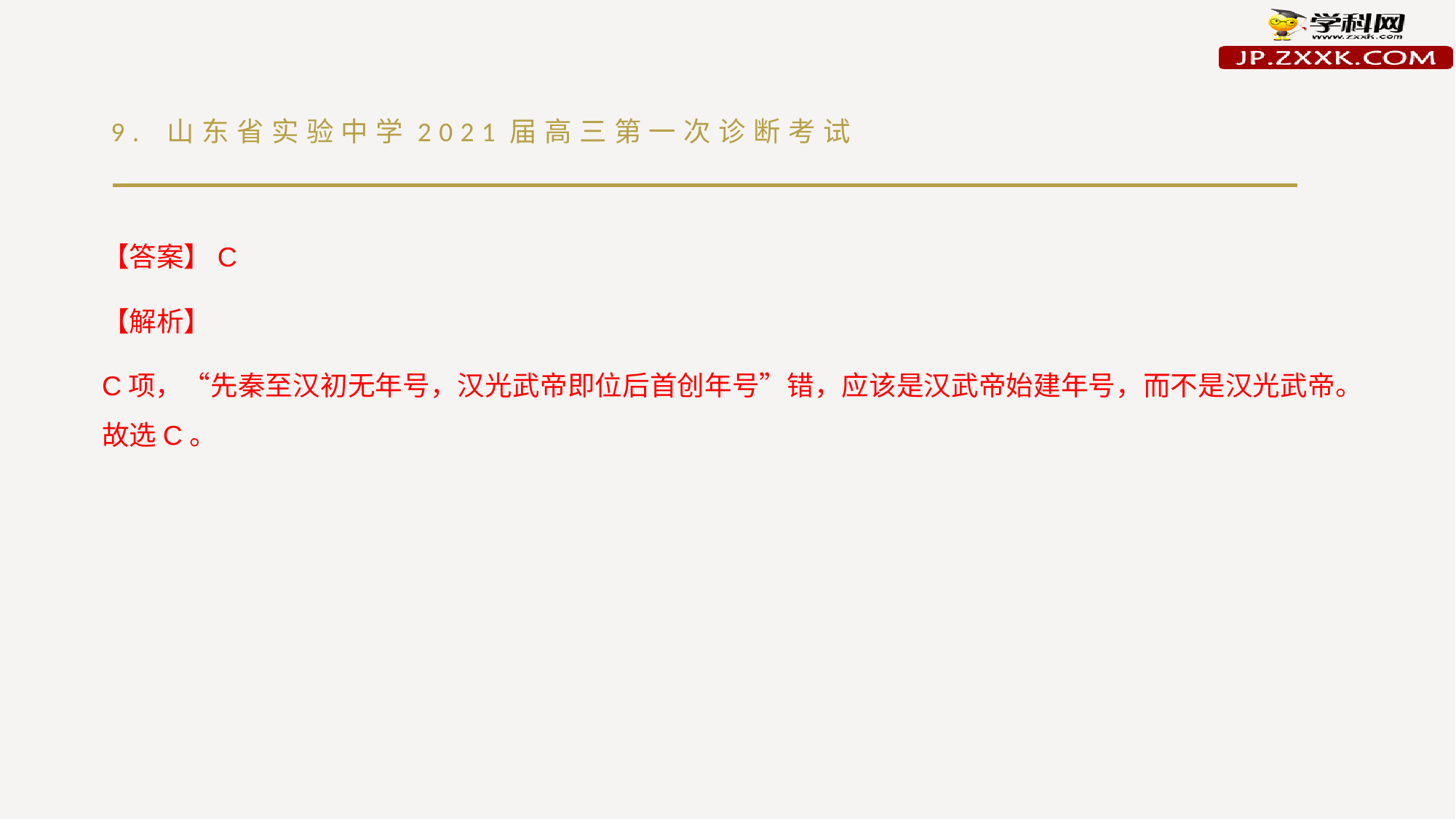

# 9. 山东省实验中学2021届高三第一次诊断考试
【答案】C
【解析】
C项，“先秦至汉初无年号，汉光武帝即位后首创年号”错，应该是汉武帝始建年号，而不是汉光武帝。故选C。